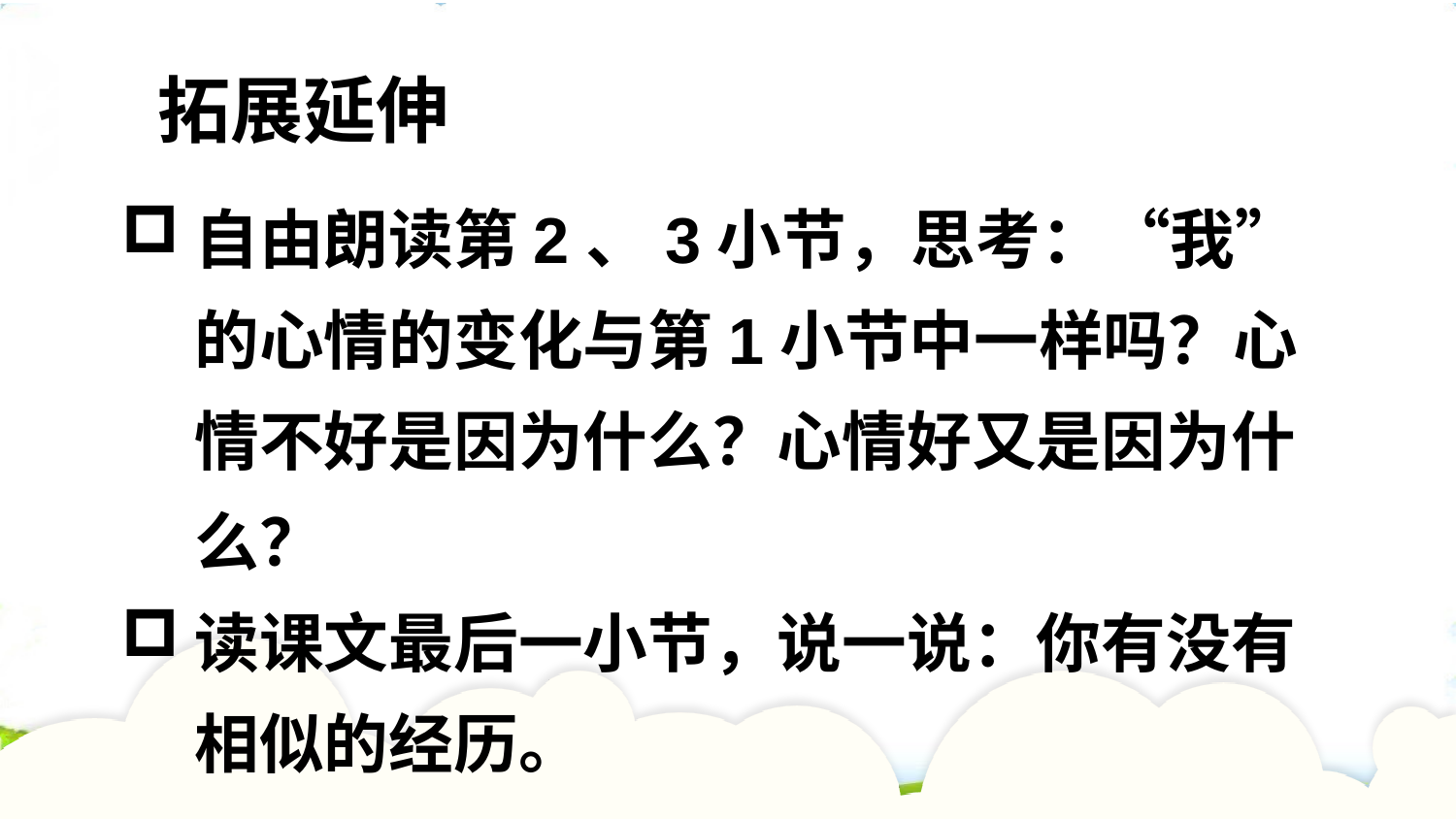

拓展延伸
自由朗读第2、3小节，思考：“我”的心情的变化与第1小节中一样吗？心情不好是因为什么？心情好又是因为什么？
读课文最后一小节，说一说：你有没有相似的经历。